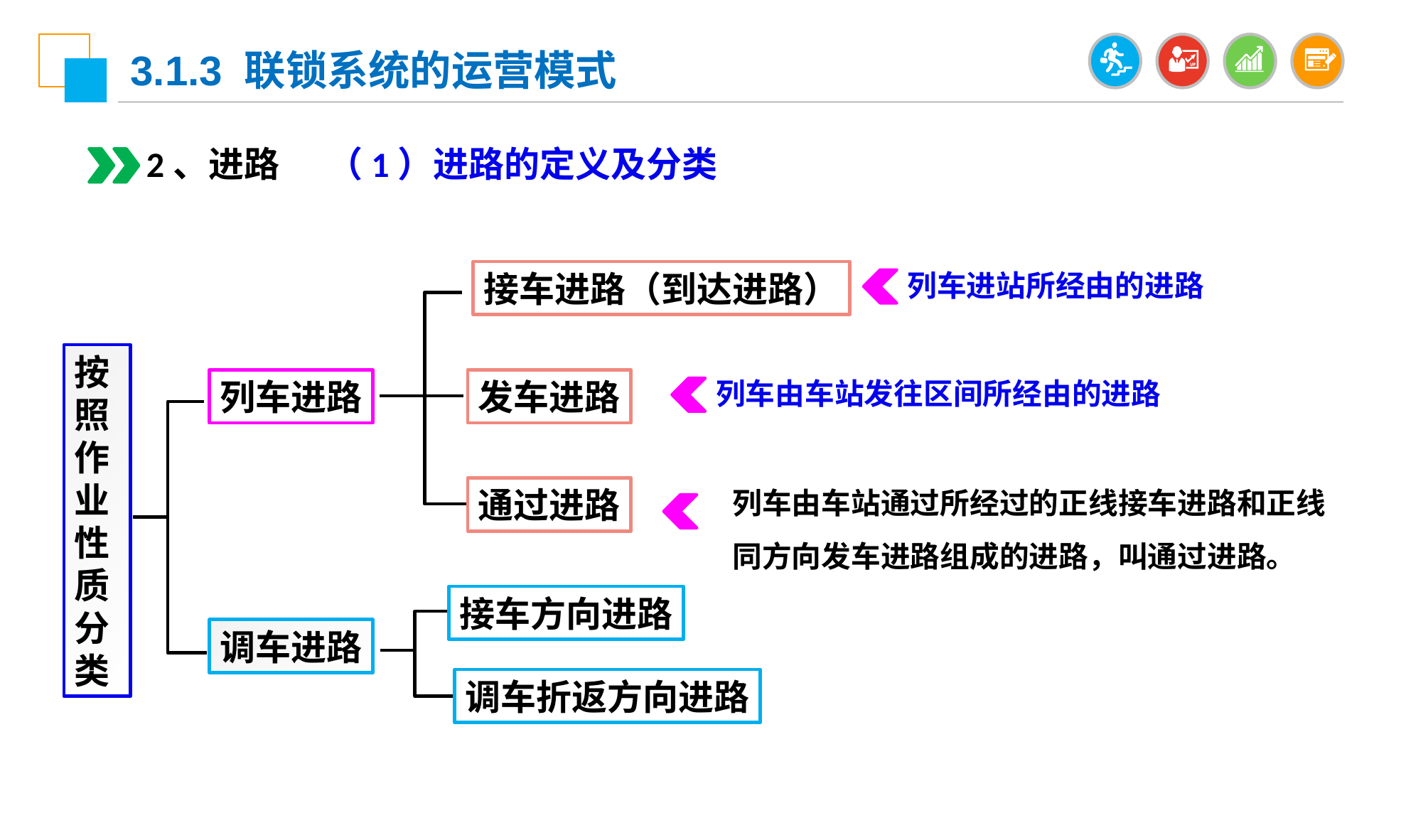

3.1.3 联锁系统的运营模式
2、进路

（1）进路的定义及分类
接车进路（到达进路）
列车进站所经由的进路

按照作业性质分类
列车进路
发车进路
列车由车站发往区间所经由的进路

列车由车站通过所经过的正线接车进路和正线同方向发车进路组成的进路，叫通过进路。
通过进路

接车方向进路

调车进路
调车折返方向进路